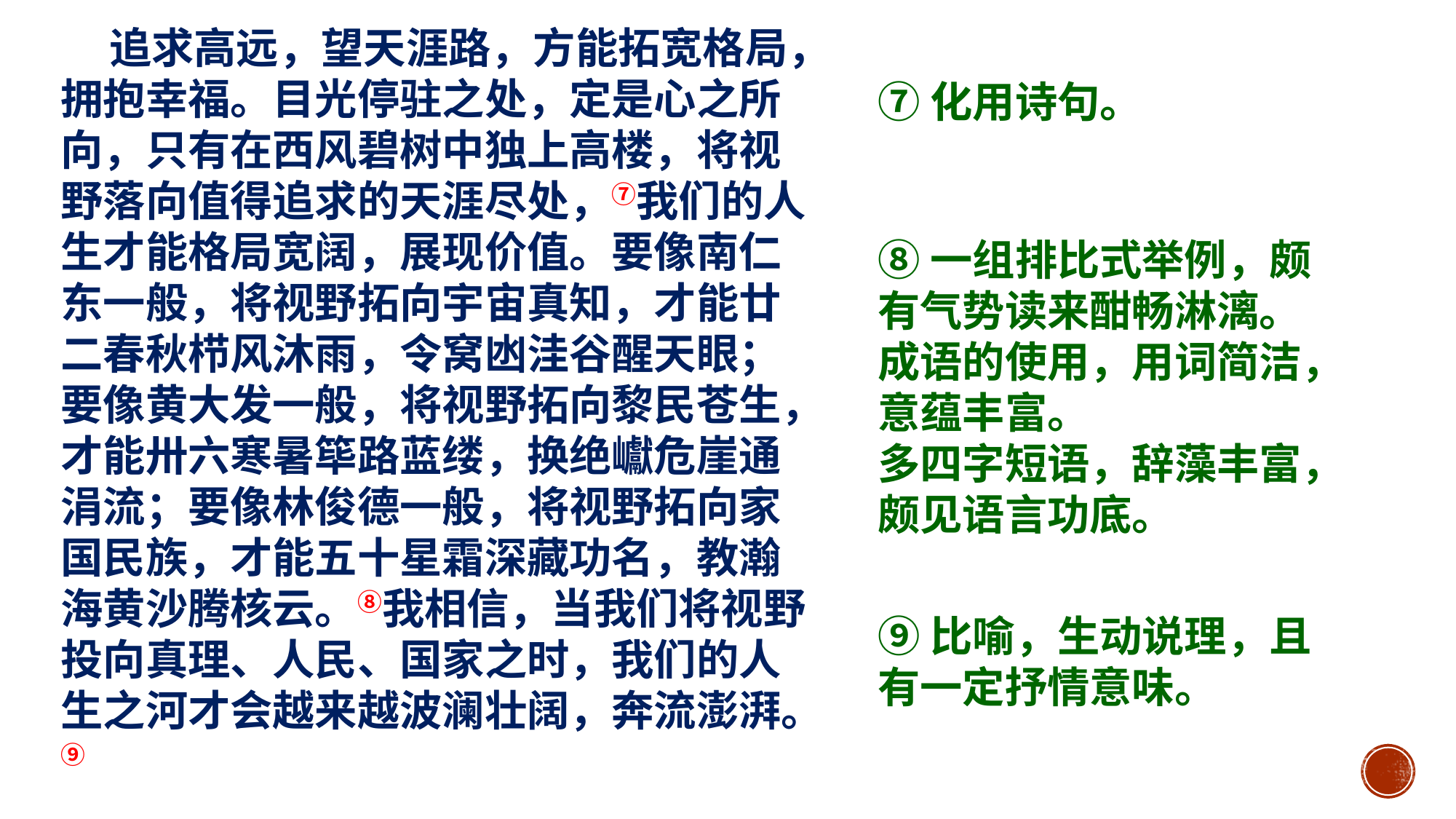

追求高远，望天涯路，方能拓宽格局，拥抱幸福。目光停驻之处，定是心之所向，只有在西风碧树中独上高楼，将视野落向值得追求的天涯尽处，⑦我们的人生才能格局宽阔，展现价值。要像南仁东一般，将视野拓向宇宙真知，才能廿二春秋栉风沐雨，令窝凼洼谷醒天眼；要像黄大发一般，将视野拓向黎民苍生，才能卅六寒暑筚路蓝缕，换绝巘危崖通涓流；要像林俊德一般，将视野拓向家国民族，才能五十星霜深藏功名，教瀚海黄沙腾核云。⑧我相信，当我们将视野投向真理、人民、国家之时，我们的人生之河才会越来越波澜壮阔，奔流澎湃。⑨
⑦化用诗句。
⑧一组排比式举例，颇有气势读来酣畅淋漓。
成语的使用，用词简洁，意蕴丰富。
多四字短语，辞藻丰富，颇见语言功底。
⑨比喻，生动说理，且有一定抒情意味。